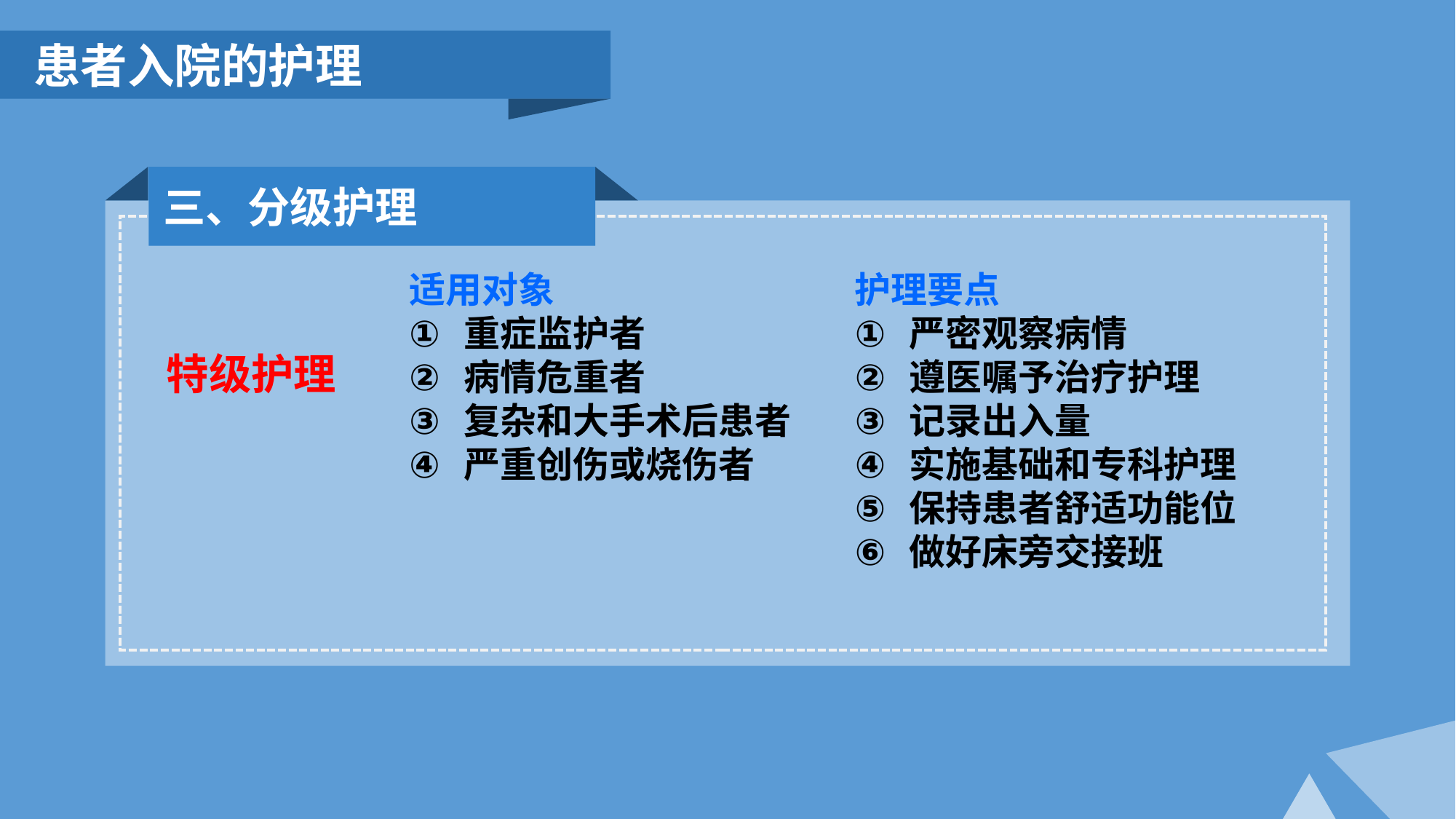

患者入院的护理

三、分级护理

适用对象
重症监护者
病情危重者
复杂和大手术后患者
严重创伤或烧伤者
护理要点
严密观察病情
遵医嘱予治疗护理
记录出入量
实施基础和专科护理
保持患者舒适功能位
做好床旁交接班
特级护理